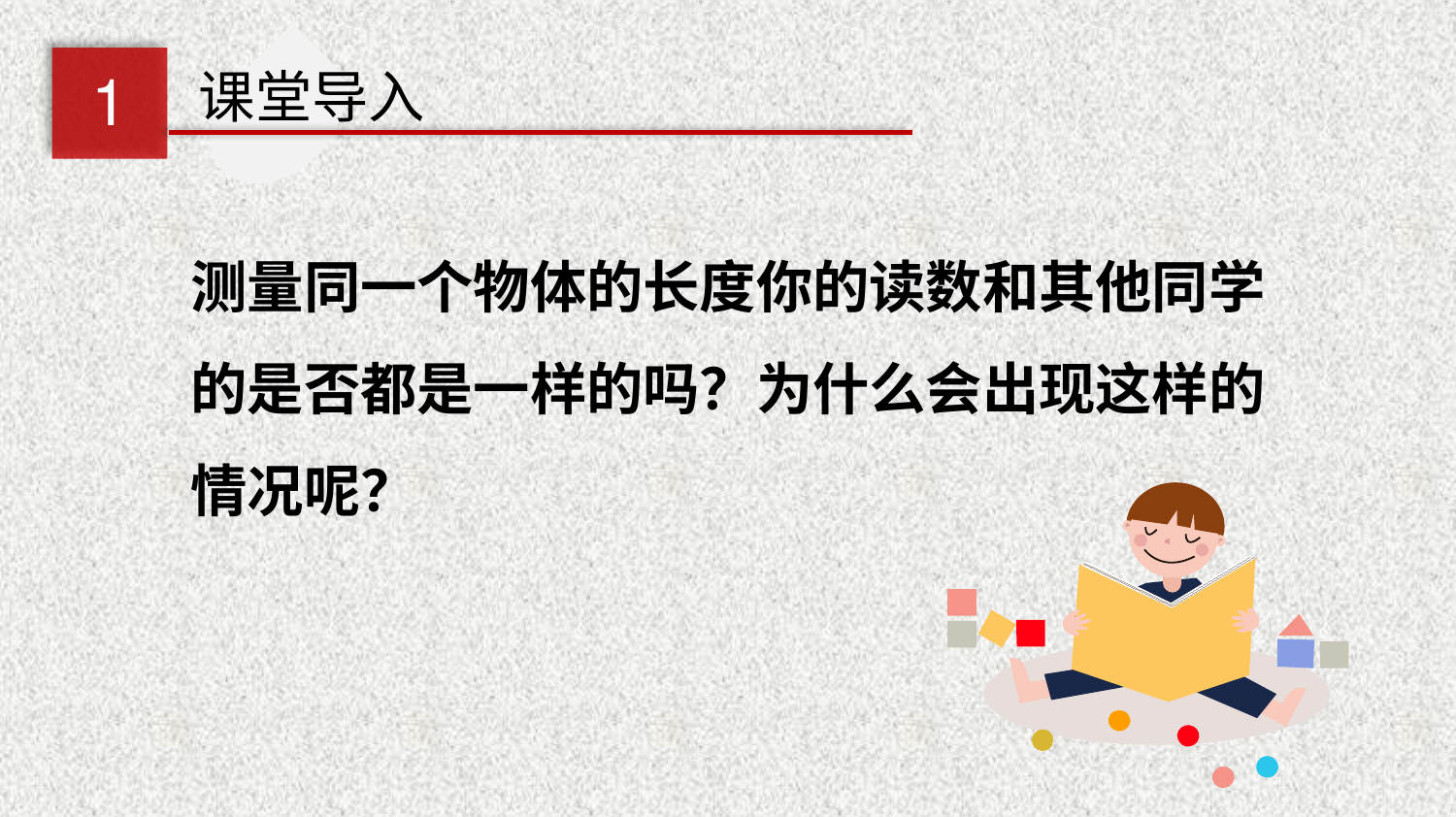

1
课堂导入

测量同一个物体的长度你的读数和其他同学
的是否都是一样的吗？为什么会出现这样的
情况呢？